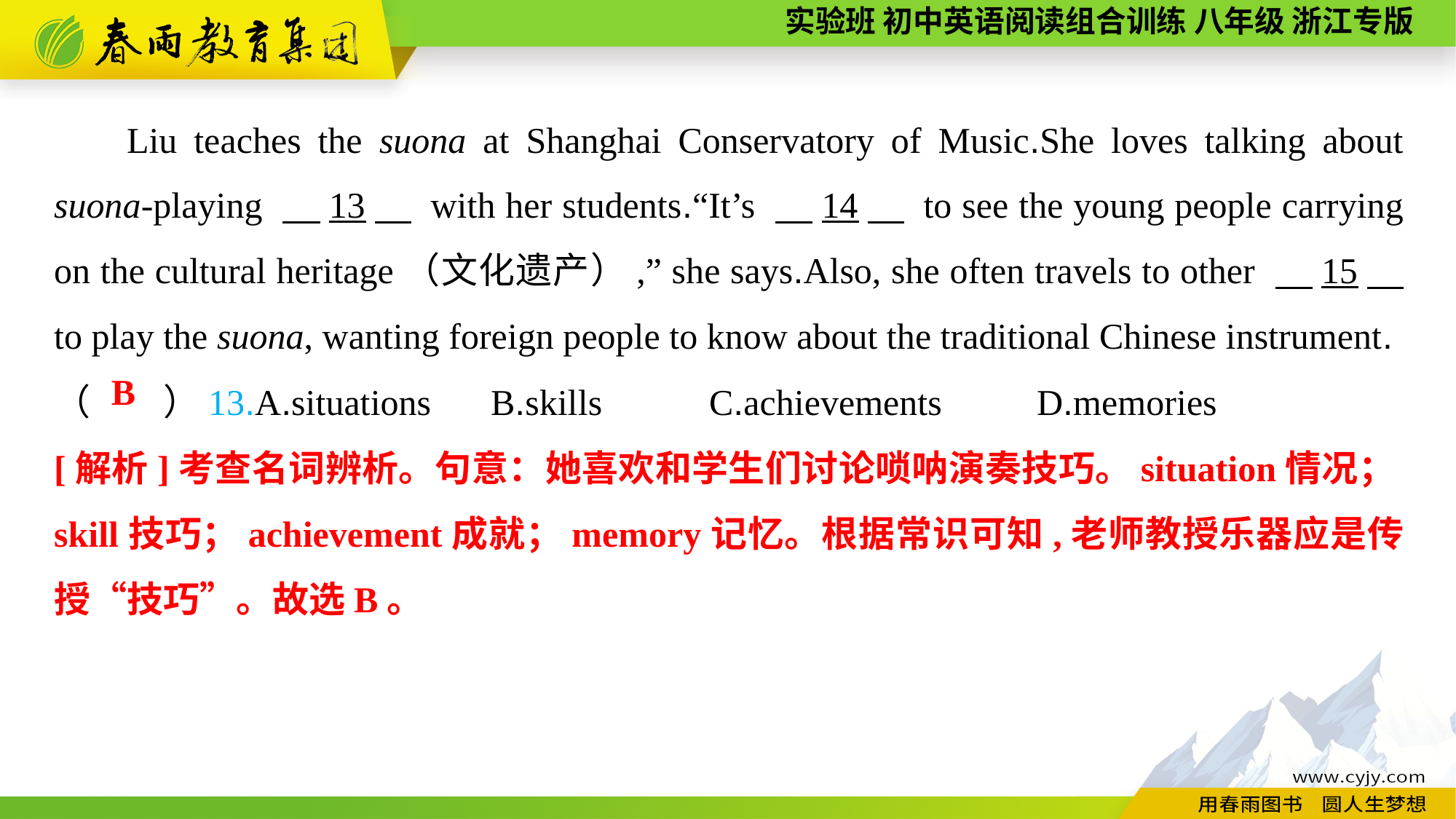

Liu teaches the suona at Shanghai Conservatory of Music.She loves talking about suona-playing 　13　 with her students.“It’s 　14　 to see the young people carrying on the cultural heritage（文化遗产）,” she says.Also, she often travels to other 　15　 to play the suona, wanting foreign people to know about the traditional Chinese instrument.
（　　）13.A.situations	B.skills	C.achievements	D.memories
B
[解析]考查名词辨析。句意：她喜欢和学生们讨论唢呐演奏技巧。situation情况；skill技巧；achievement成就；memory记忆。根据常识可知,老师教授乐器应是传授“技巧”。故选B。